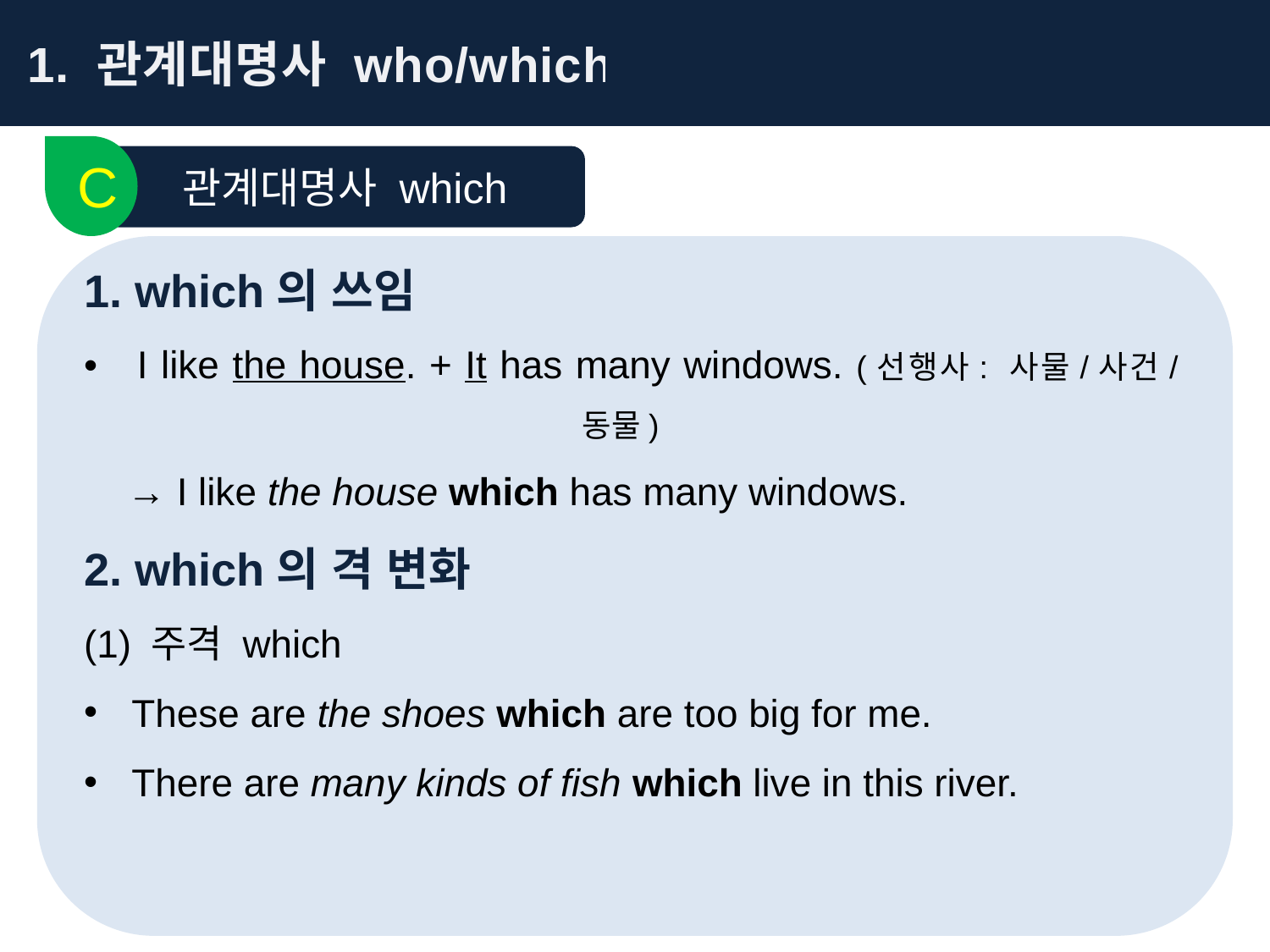

1. 관계대명사 who/which

C
관계대명사 which
1. which의 쓰임
•   I like the house. + It has many windows. (선행사: 사물/사건/동물)
    → I like the house which has many windows.
2. which의 격 변화
(1) 주격 which
These are the shoes which are too big for me.
There are many kinds of fish which live in this river.